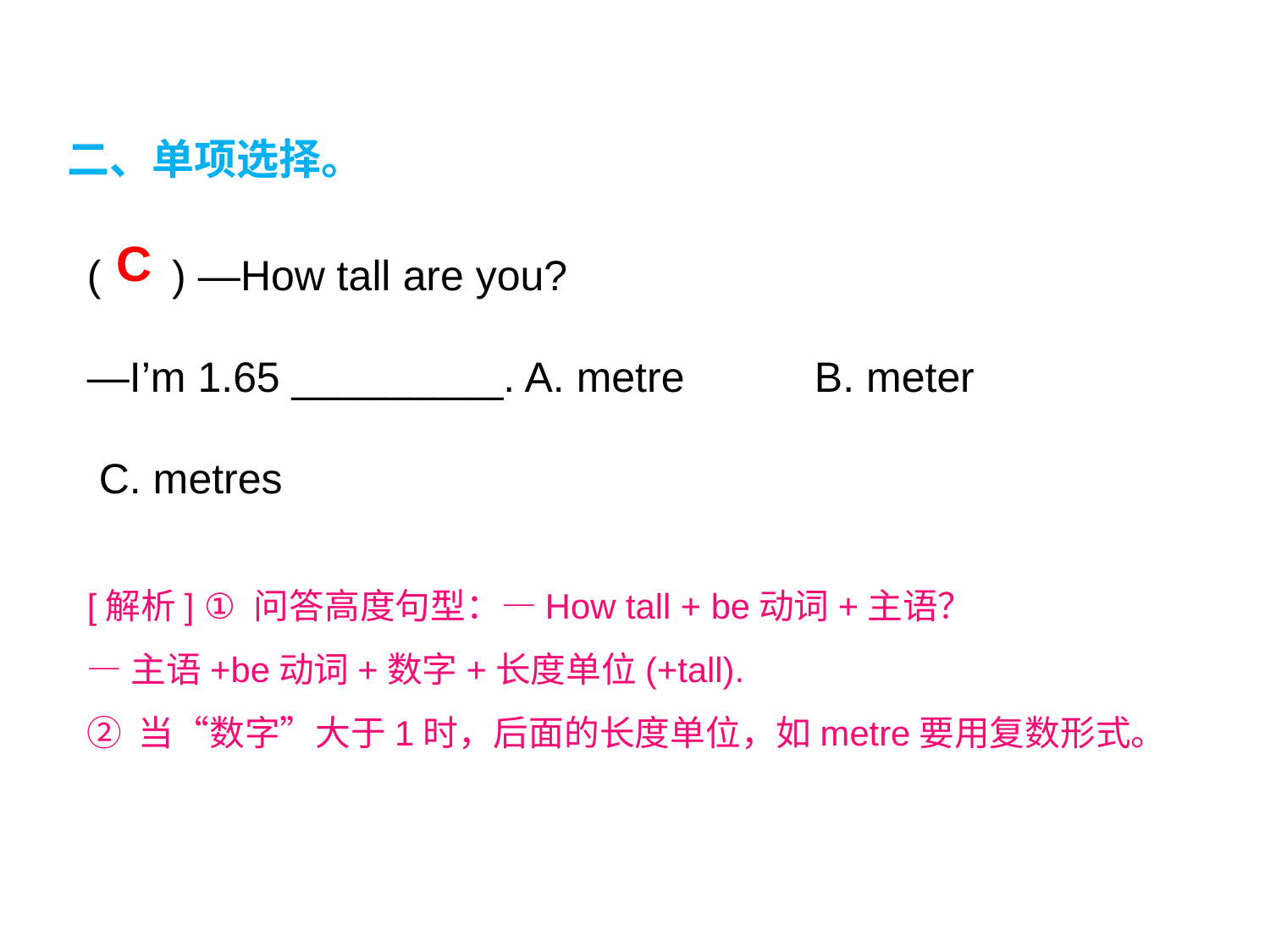

二、单项选择。
(      ) —How tall are you?
—I’m 1.65 _________. A. metre           B. meter                    C. metres
C
[解析] ① 问答高度句型：—How tall + be动词+主语？
—主语+be动词+数字+长度单位(+tall).
② 当“数字”大于1时，后面的长度单位，如metre要用复数形式。